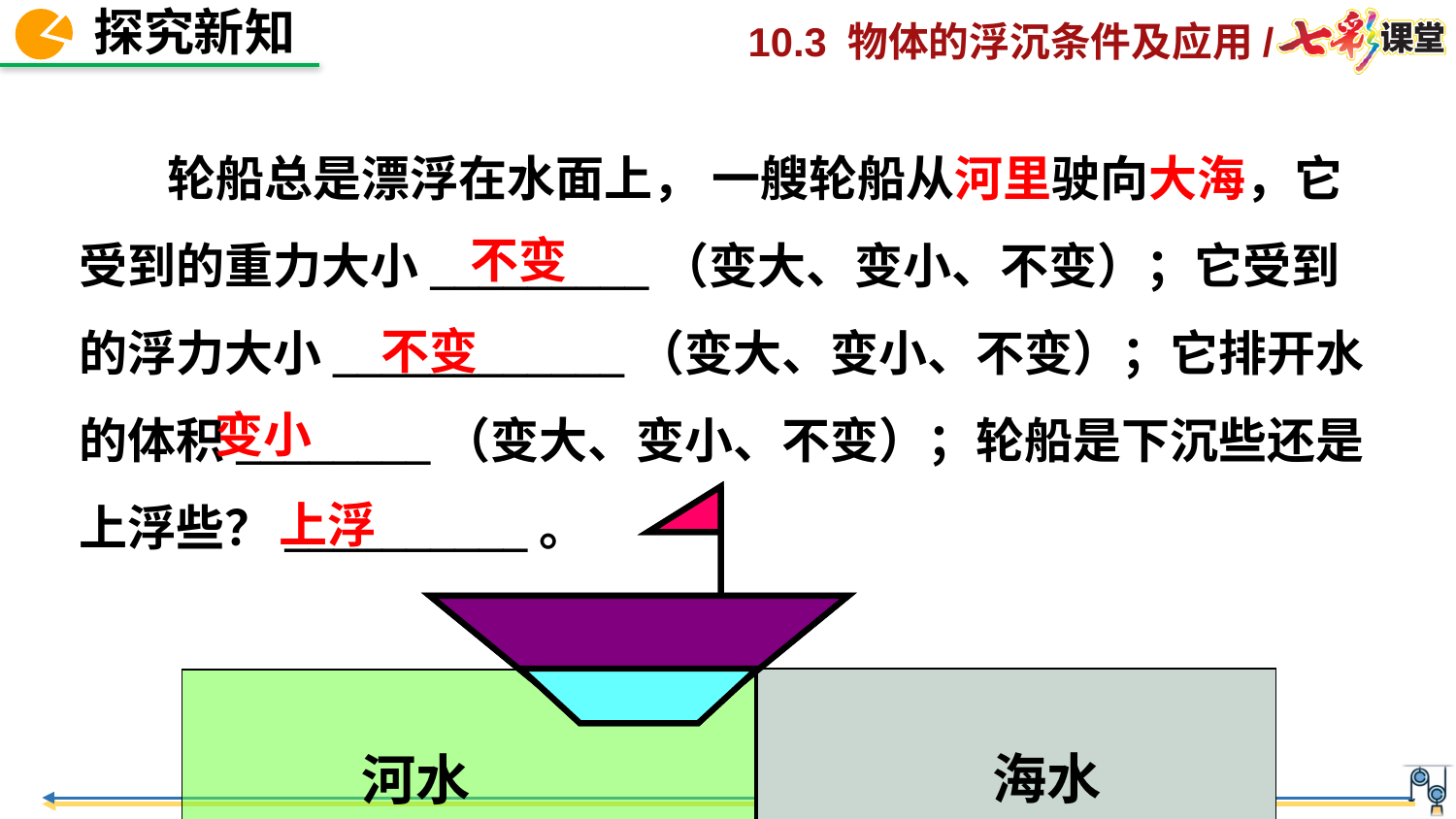

轮船总是漂浮在水面上， 一艘轮船从河里驶向大海，它受到的重力大小_________（变大、变小、不变）；它受到的浮力大小____________（变大、变小、不变）；它排开水的体积________（变大、变小、不变）；轮船是下沉些还是上浮些？__________。
不变
不变
变小
上浮

海水

河水